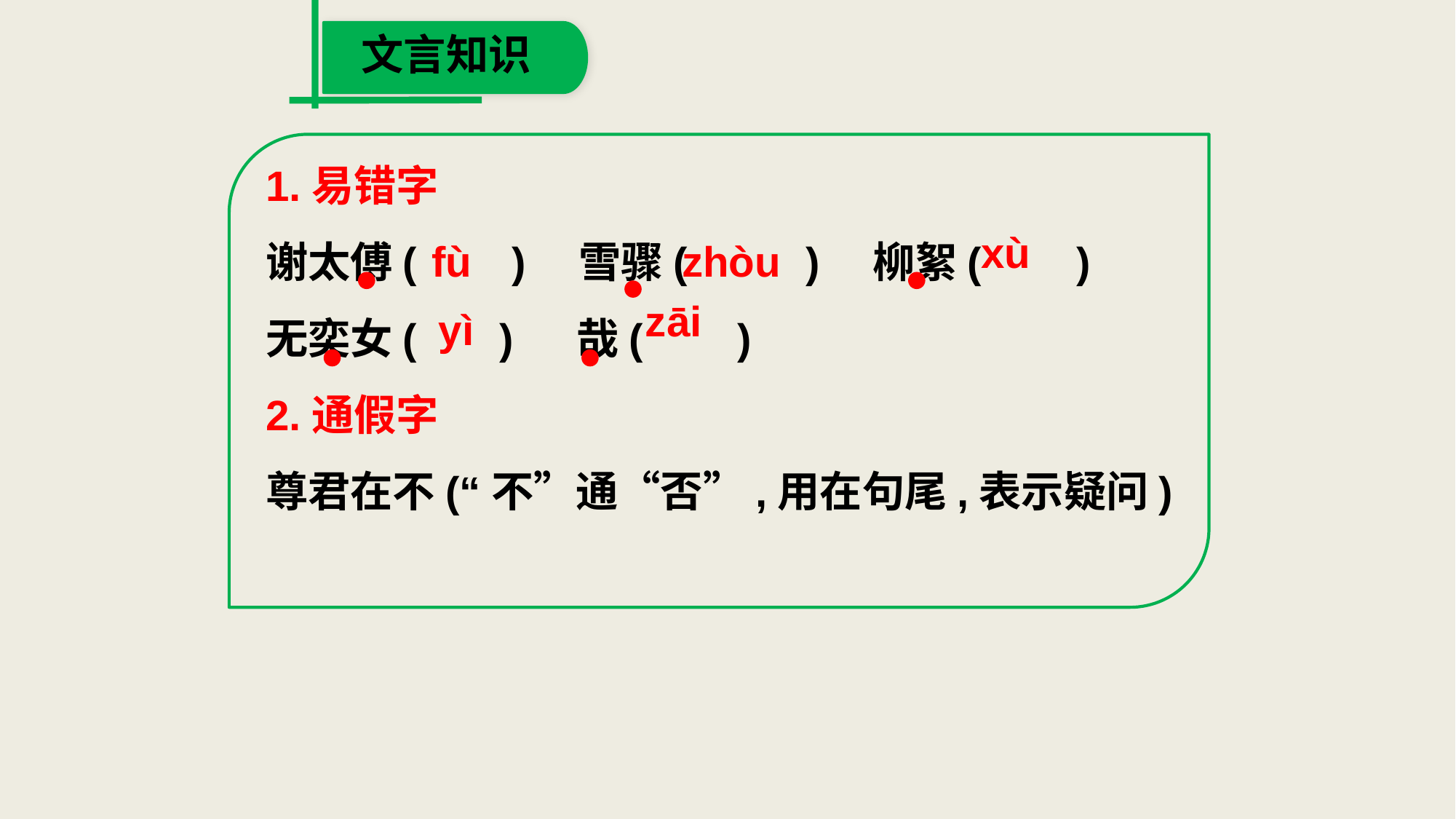

文言知识
https://www.ypppt.com/

1.易错字
谢太傅(        )　雪骤(          )　柳絮(        )
无奕女(       )　 哉(        )
2.通假字
尊君在不(“不”通“否”,用在句尾,表示疑问)

xù
fù
zhòu

zāi
yì